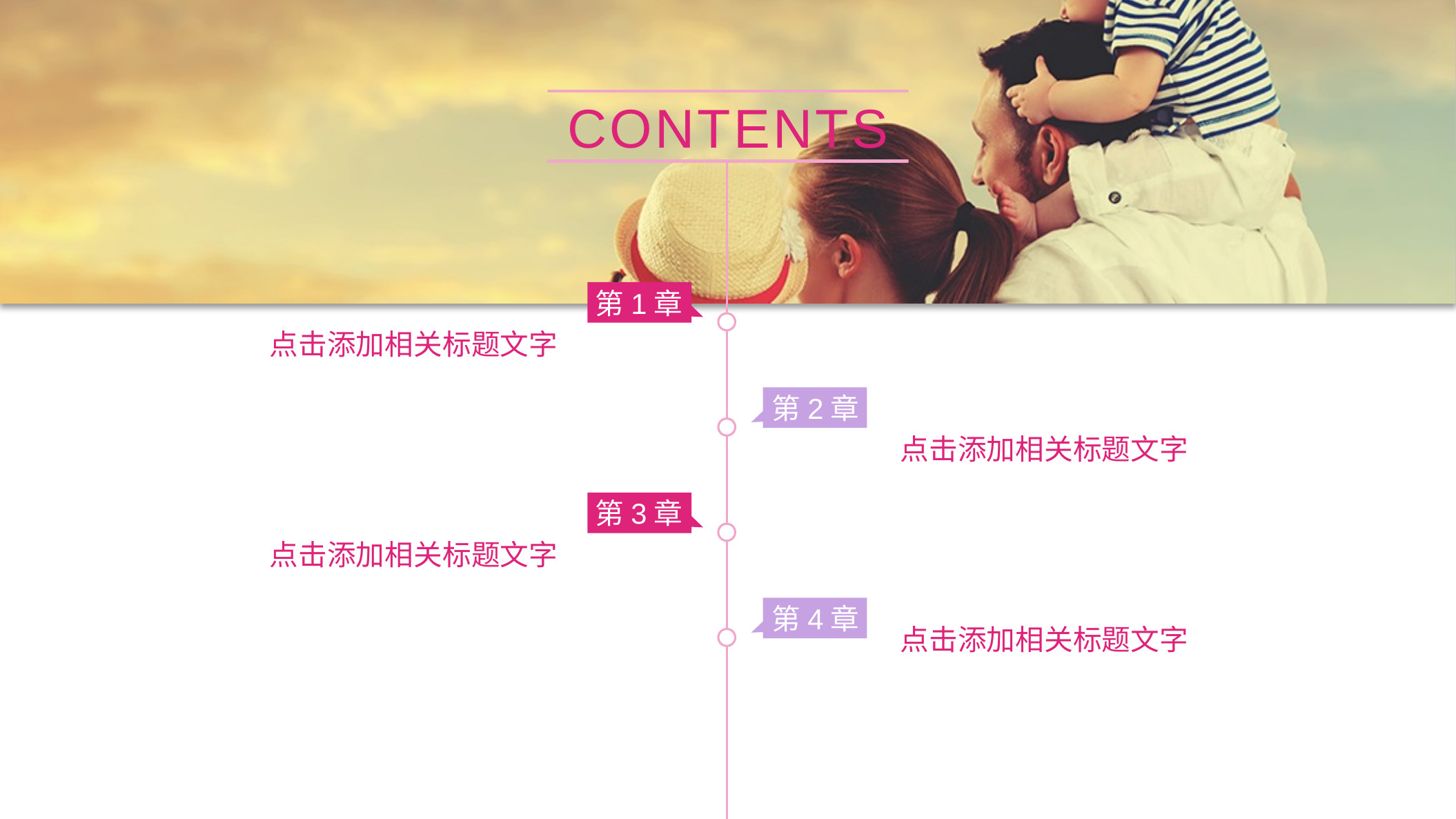

CONTENTS

第1章
点击添加相关标题文字

第2章
点击添加相关标题文字

第3章
点击添加相关标题文字

第4章
点击添加相关标题文字